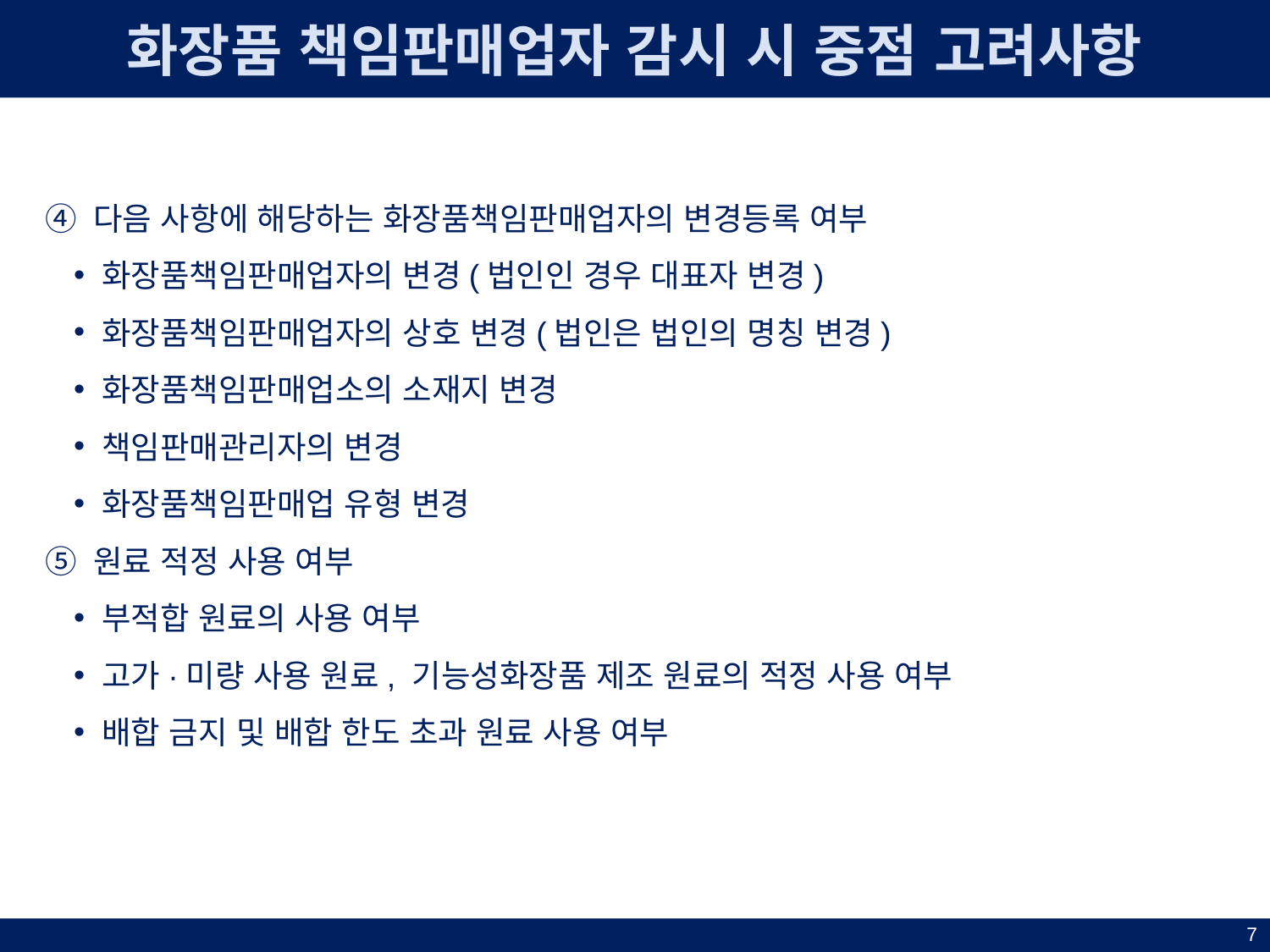

화장품 책임판매업자 감시 시 중점 고려사항
④ 다음 사항에 해당하는 화장품책임판매업자의 변경등록 여부
화장품책임판매업자의 변경(법인인 경우 대표자 변경)
화장품책임판매업자의 상호 변경(법인은 법인의 명칭 변경)
화장품책임판매업소의 소재지 변경
책임판매관리자의 변경
화장품책임판매업 유형 변경
⑤ 원료 적정 사용 여부
부적합 원료의 사용 여부
고가·미량 사용 원료, 기능성화장품 제조 원료의 적정 사용 여부
배합 금지 및 배합 한도 초과 원료 사용 여부
7